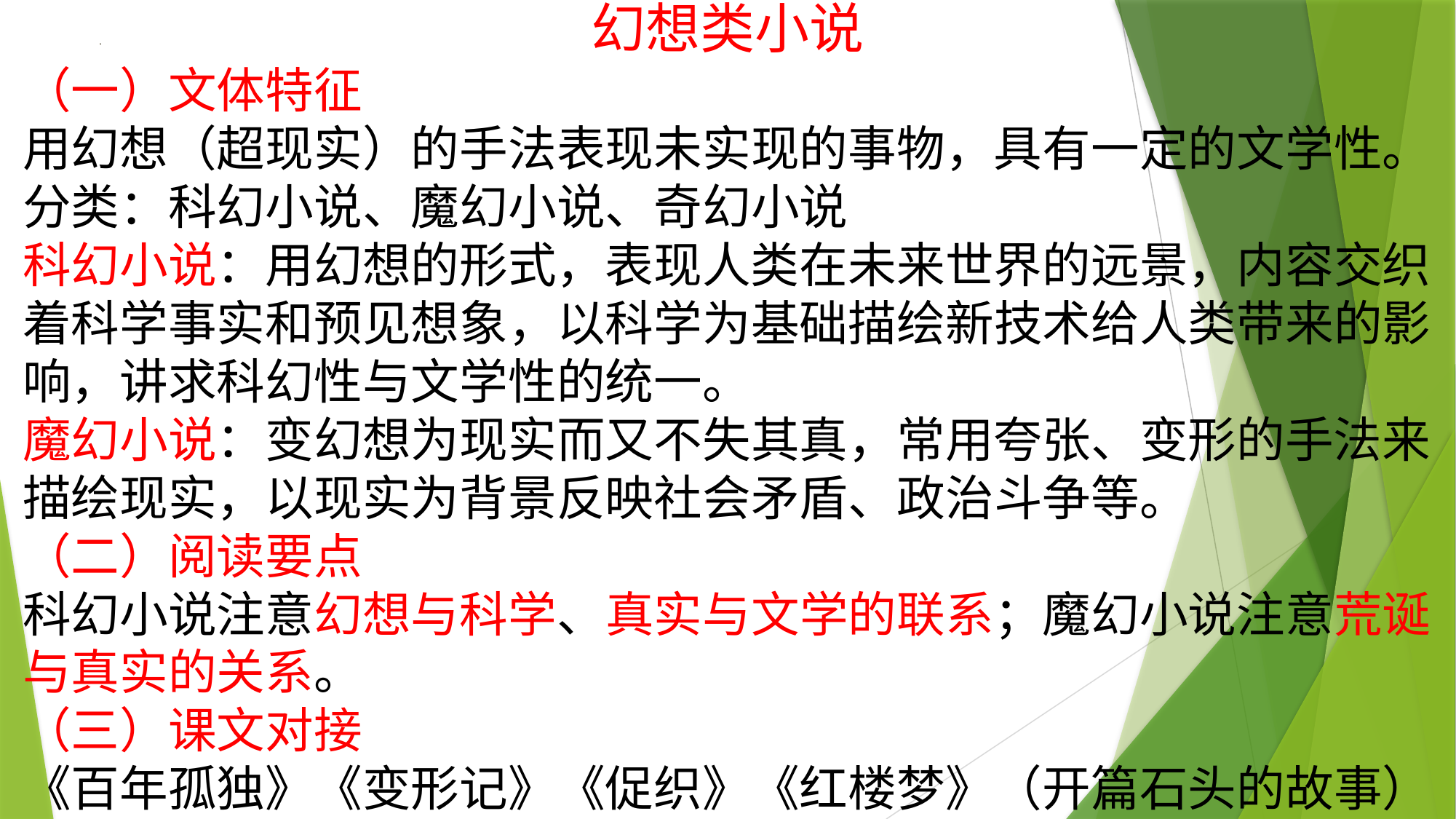

幻想类小说
（一）文体特征
用幻想（超现实）的手法表现未实现的事物，具有一定的文学性。
分类：科幻小说、魔幻小说、奇幻小说
科幻小说：用幻想的形式，表现人类在未来世界的远景，内容交织着科学事实和预见想象，以科学为基础描绘新技术给人类带来的影响，讲求科幻性与文学性的统一。
魔幻小说：变幻想为现实而又不失其真，常用夸张、变形的手法来描绘现实，以现实为背景反映社会矛盾、政治斗争等。
（二）阅读要点
科幻小说注意幻想与科学、真实与文学的联系；魔幻小说注意荒诞与真实的关系。
（三）课文对接
《百年孤独》《变形记》《促织》《红楼梦》（开篇石头的故事）